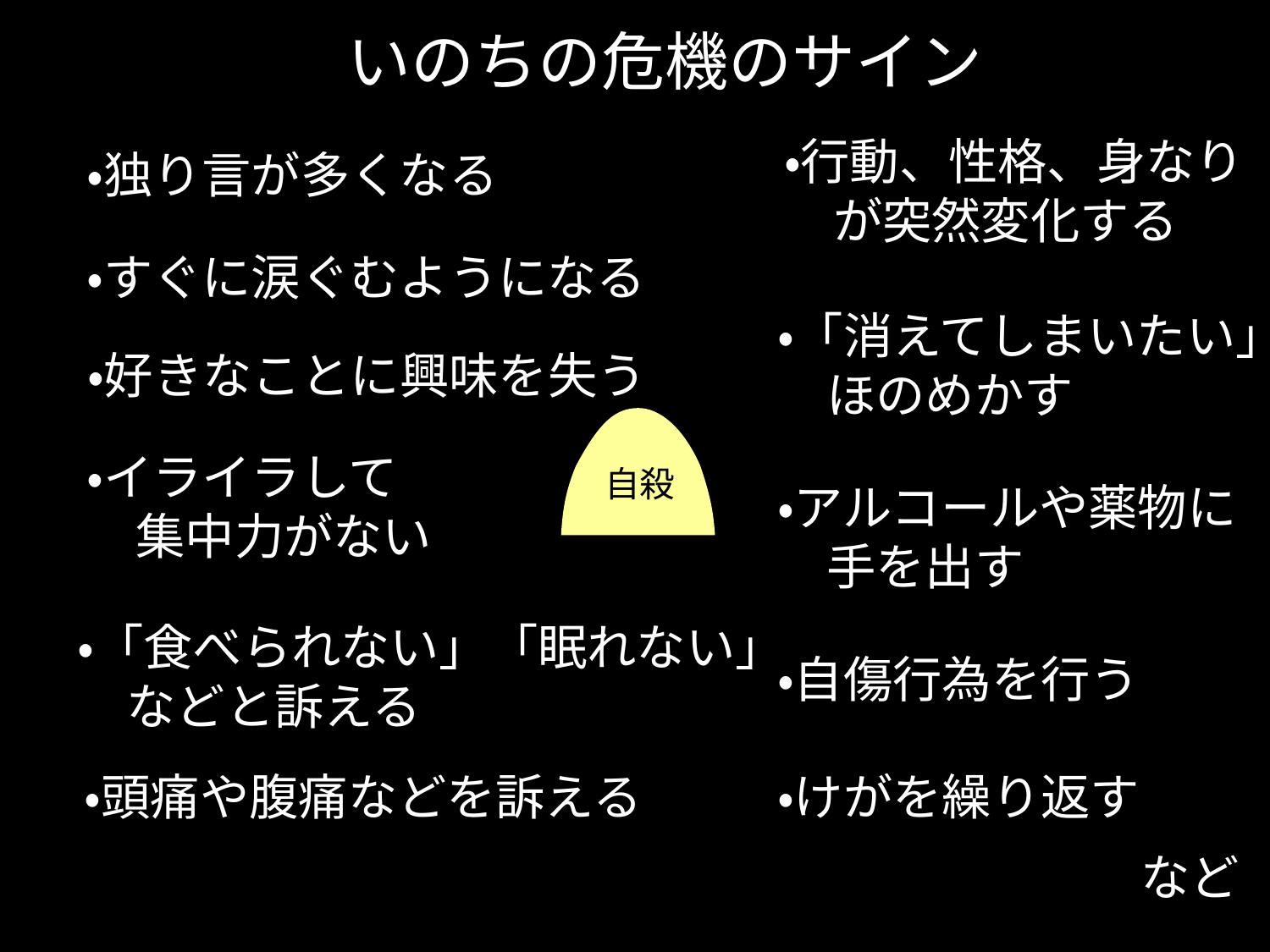

いのちの危機のサイン
・行動、性格、身なり
　が突然変化する
・独り言が多くなる
・すぐに涙ぐむようになる
・「消えてしまいたい」と
　ほのめかす
・好きなことに興味を失う

・イライラして
　集中力がない
自殺
・アルコールや薬物に
　手を出す
・「食べられない」「眠れない」
　などと訴える
・自傷行為を行う
・頭痛や腹痛などを訴える
・けがを繰り返す
など